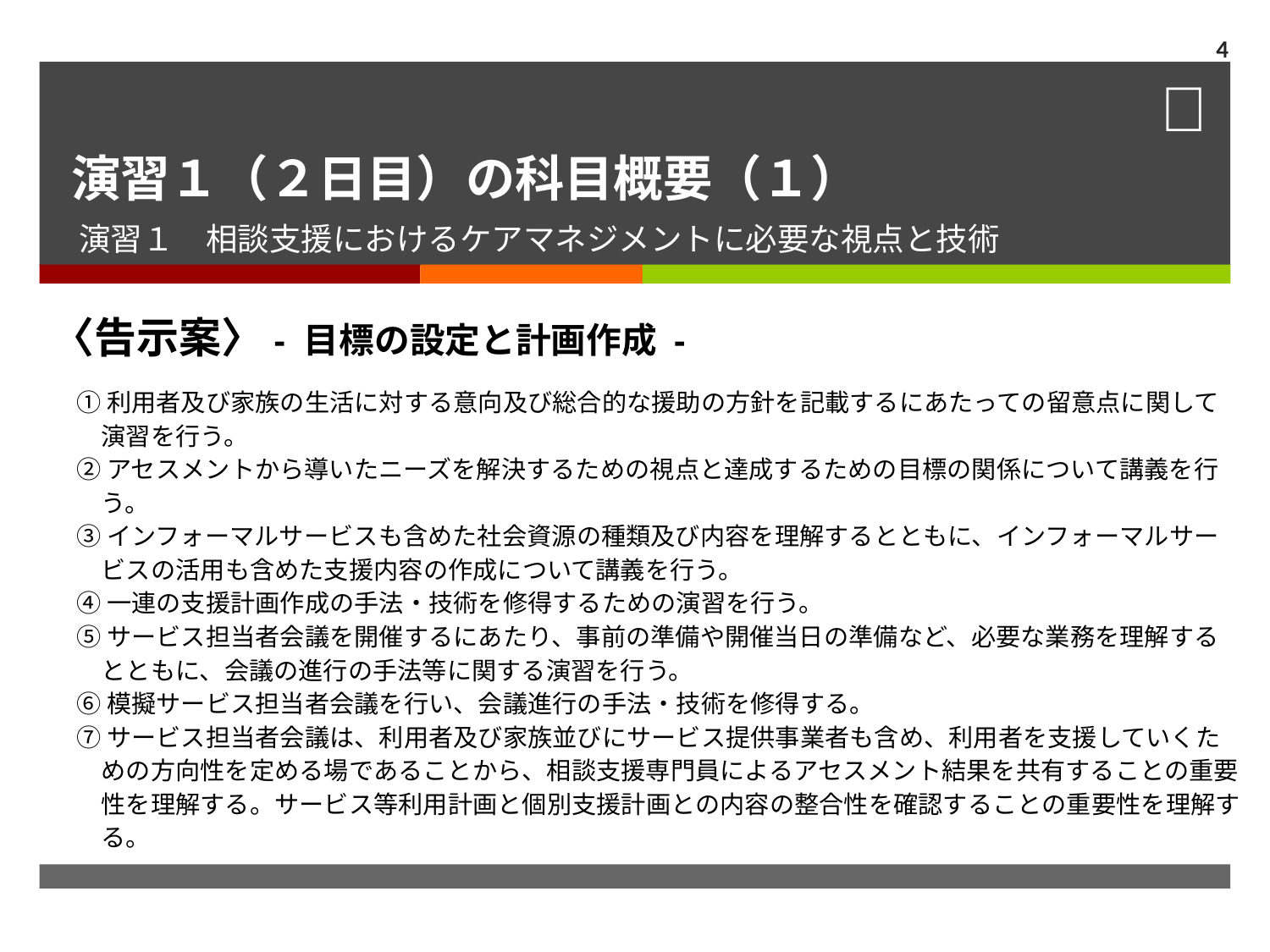

4
# 演習１（２日目）の科目概要（１）
演習１　相談支援におけるケアマネジメントに必要な視点と技術
〈告示案〉- 目標の設定と計画作成 -

　① 利用者及び家族の生活に対する意向及び総合的な援助の方針を記載するにあたっての留意点に関して
　　演習を行う。
　② アセスメントから導いたニーズを解決するための視点と達成するための目標の関係について講義を行
　　う。
　③ インフォーマルサービスも含めた社会資源の種類及び内容を理解するとともに、インフォーマルサー
　　ビスの活用も含めた支援内容の作成について講義を行う。
　④ 一連の支援計画作成の手法・技術を修得するための演習を行う。
　⑤ サービス担当者会議を開催するにあたり、事前の準備や開催当日の準備など、必要な業務を理解する
　　とともに、会議の進行の手法等に関する演習を行う。
　⑥ 模擬サービス担当者会議を行い、会議進行の手法・技術を修得する。
　⑦ サービス担当者会議は、利用者及び家族並びにサービス提供事業者も含め、利用者を支援していくた
　　めの方向性を定める場であることから、相談支援専門員によるアセスメント結果を共有することの重要
　　性を理解する。サービス等利用計画と個別支援計画との内容の整合性を確認することの重要性を理解す
　　る。